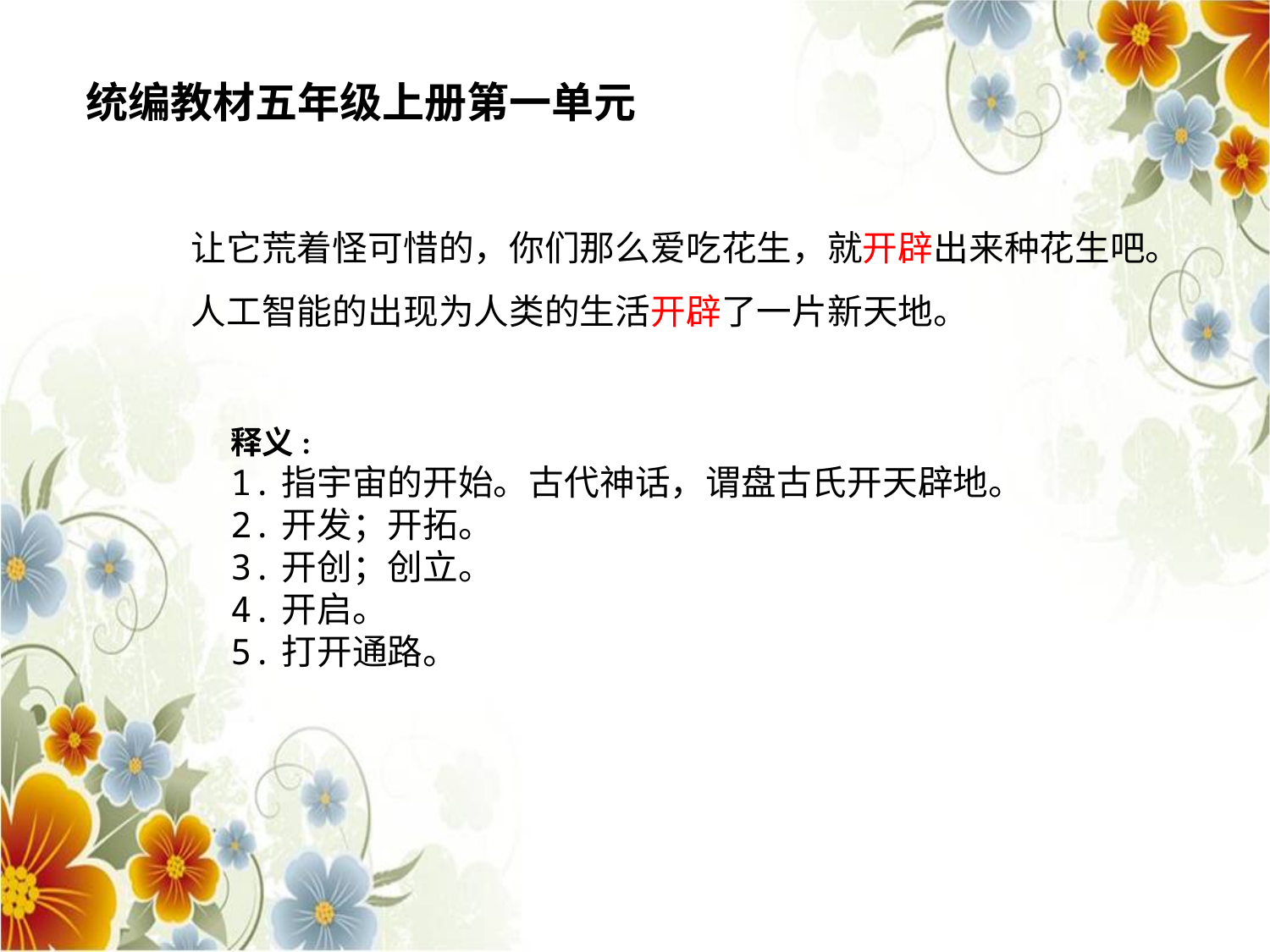

统编教材五年级上册第一单元
让它荒着怪可惜的，你们那么爱吃花生，就开辟出来种花生吧。
人工智能的出现为人类的生活开辟了一片新天地。

释义:
1.指宇宙的开始。古代神话，谓盘古氏开天辟地。
2.开发；开拓。
3.开创；创立。
4.开启。
5.打开通路。